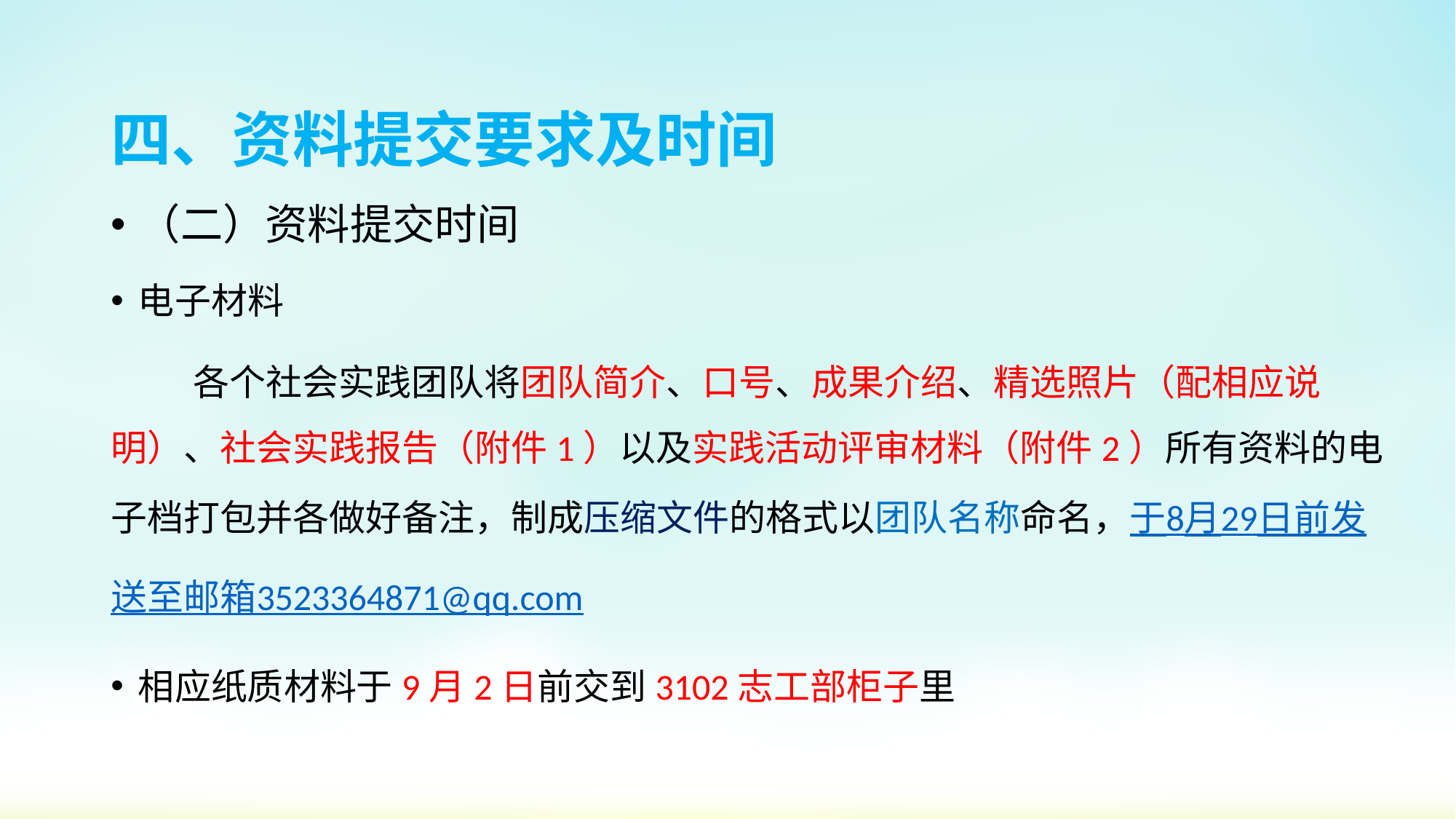

# 四、资料提交要求及时间
（二）资料提交时间
电子材料
         各个社会实践团队将团队简介、口号、成果介绍、精选照片（配相应说明）、社会实践报告（附件1）以及实践活动评审材料（附件2）所有资料的电子档打包并各做好备注，制成压缩文件的格式以团队名称命名，于8月29日前发送至邮箱3523364871@qq.com
相应纸质材料于9月2日前交到3102志工部柜子里